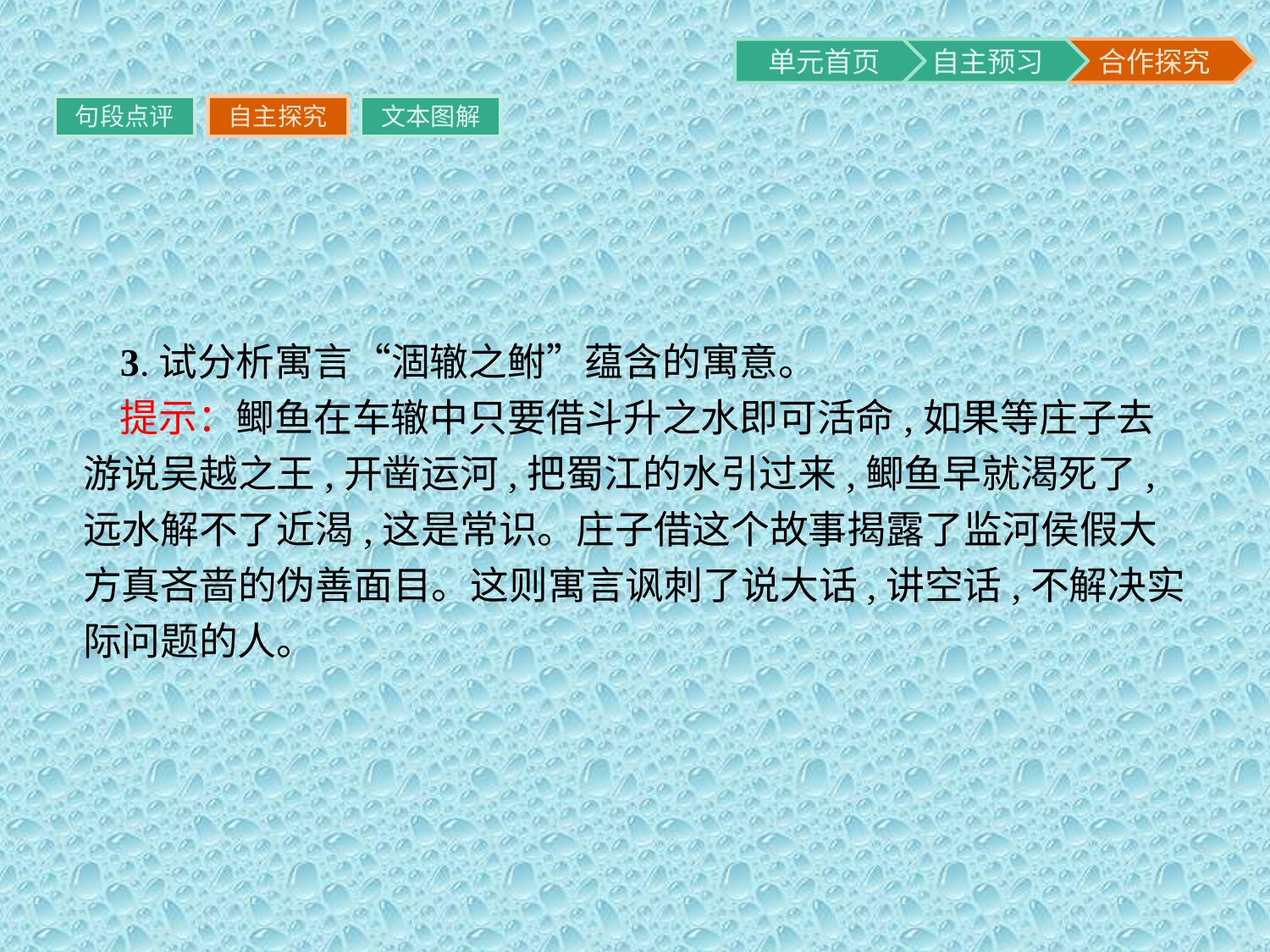

句段点评
自主探究
文本图解
3.试分析寓言“涸辙之鲋”蕴含的寓意。
提示：鲫鱼在车辙中只要借斗升之水即可活命,如果等庄子去游说吴越之王,开凿运河,把蜀江的水引过来,鲫鱼早就渴死了,远水解不了近渴,这是常识。庄子借这个故事揭露了监河侯假大方真吝啬的伪善面目。这则寓言讽刺了说大话,讲空话,不解决实际问题的人。